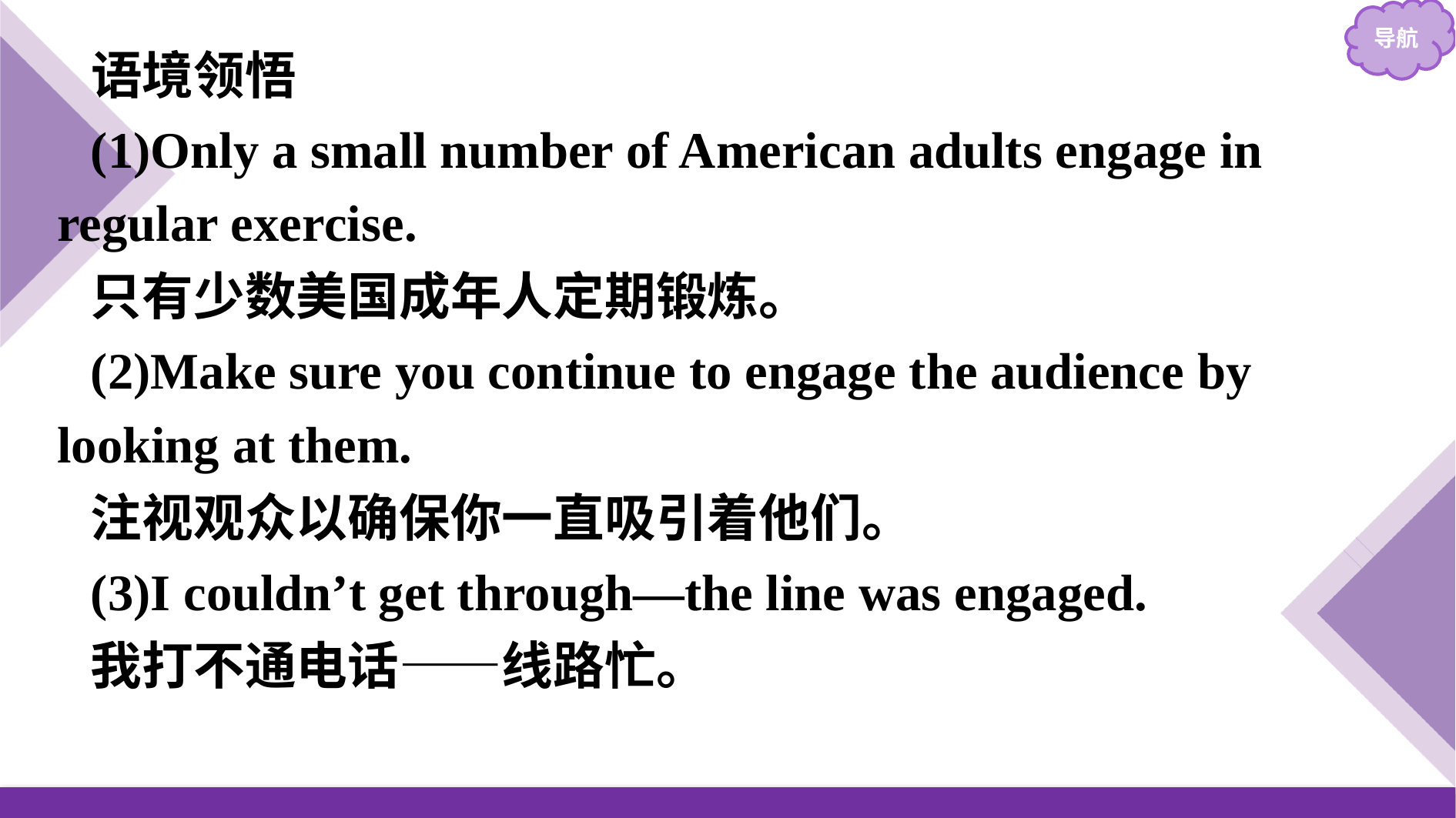

语境领悟
(1)Only a small number of American adults engage in regular exercise.
只有少数美国成年人定期锻炼。
(2)Make sure you continue to engage the audience by looking at them.
注视观众以确保你一直吸引着他们。
(3)I couldn’t get through—the line was engaged.
我打不通电话——线路忙。